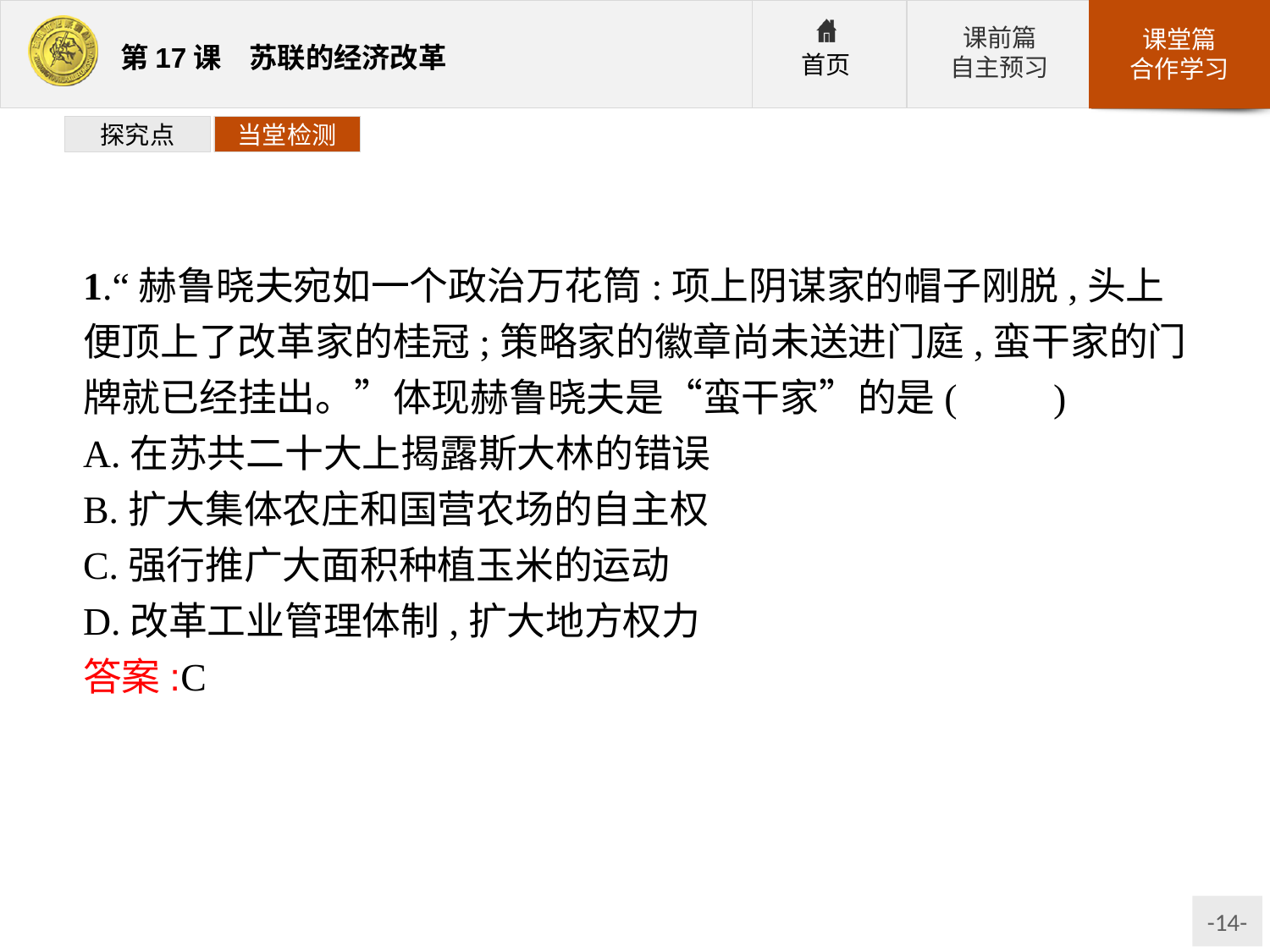

探究点
当堂检测
1.“赫鲁晓夫宛如一个政治万花筒:项上阴谋家的帽子刚脱,头上便顶上了改革家的桂冠;策略家的徽章尚未送进门庭,蛮干家的门牌就已经挂出。”体现赫鲁晓夫是“蛮干家”的是(　　)
A.在苏共二十大上揭露斯大林的错误
B.扩大集体农庄和国营农场的自主权
C.强行推广大面积种植玉米的运动
D.改革工业管理体制,扩大地方权力
答案:C